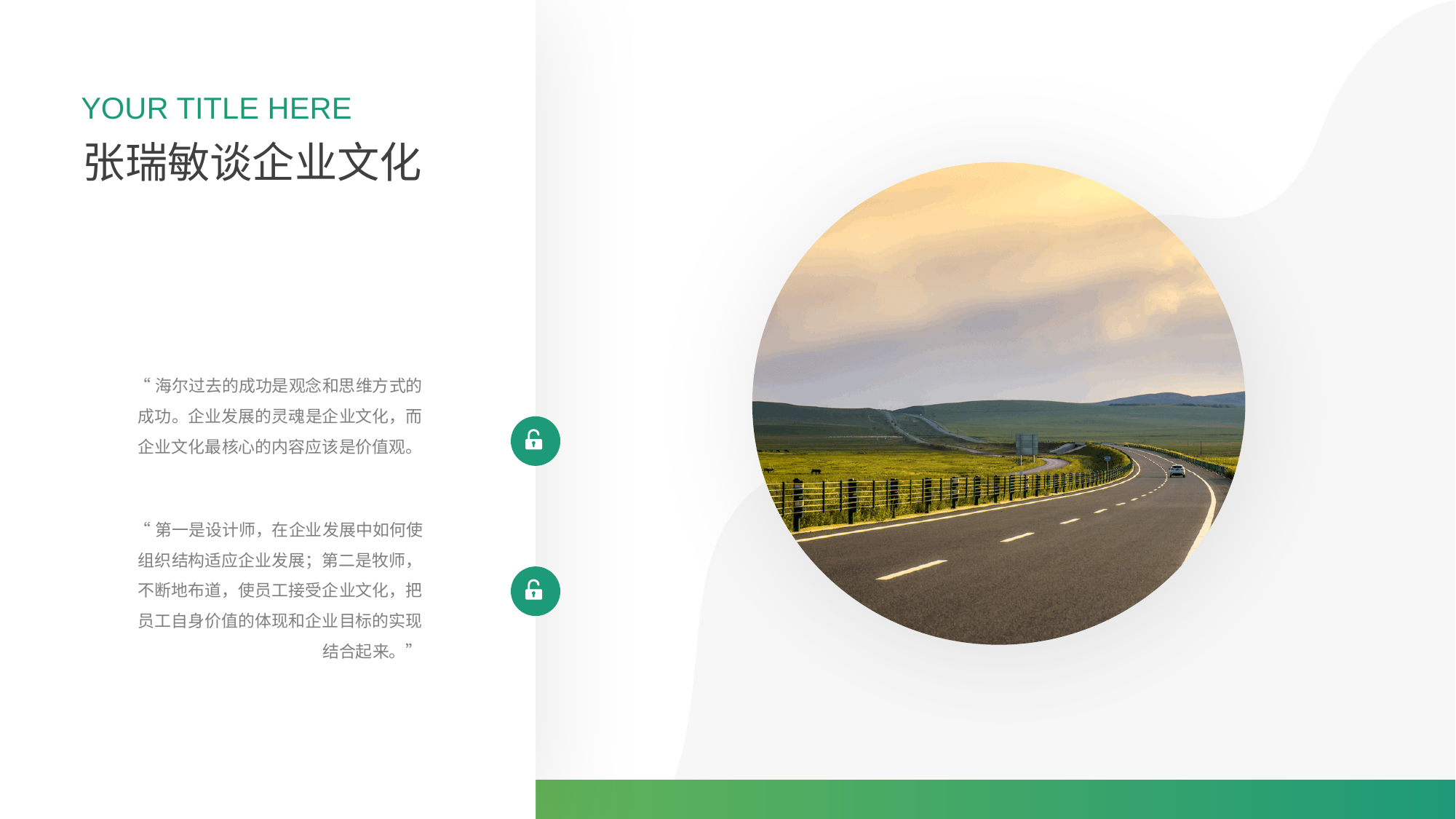

输入您的标题

YOUR TITLE HERE
张瑞敏谈企业文化

“海尔过去的成功是观念和思维方式的成功。企业发展的灵魂是企业文化，而企业文化最核心的内容应该是价值观。

“第一是设计师，在企业发展中如何使组织结构适应企业发展；第二是牧师，不断地布道，使员工接受企业文化，把员工自身价值的体现和企业目标的实现结合起来。”